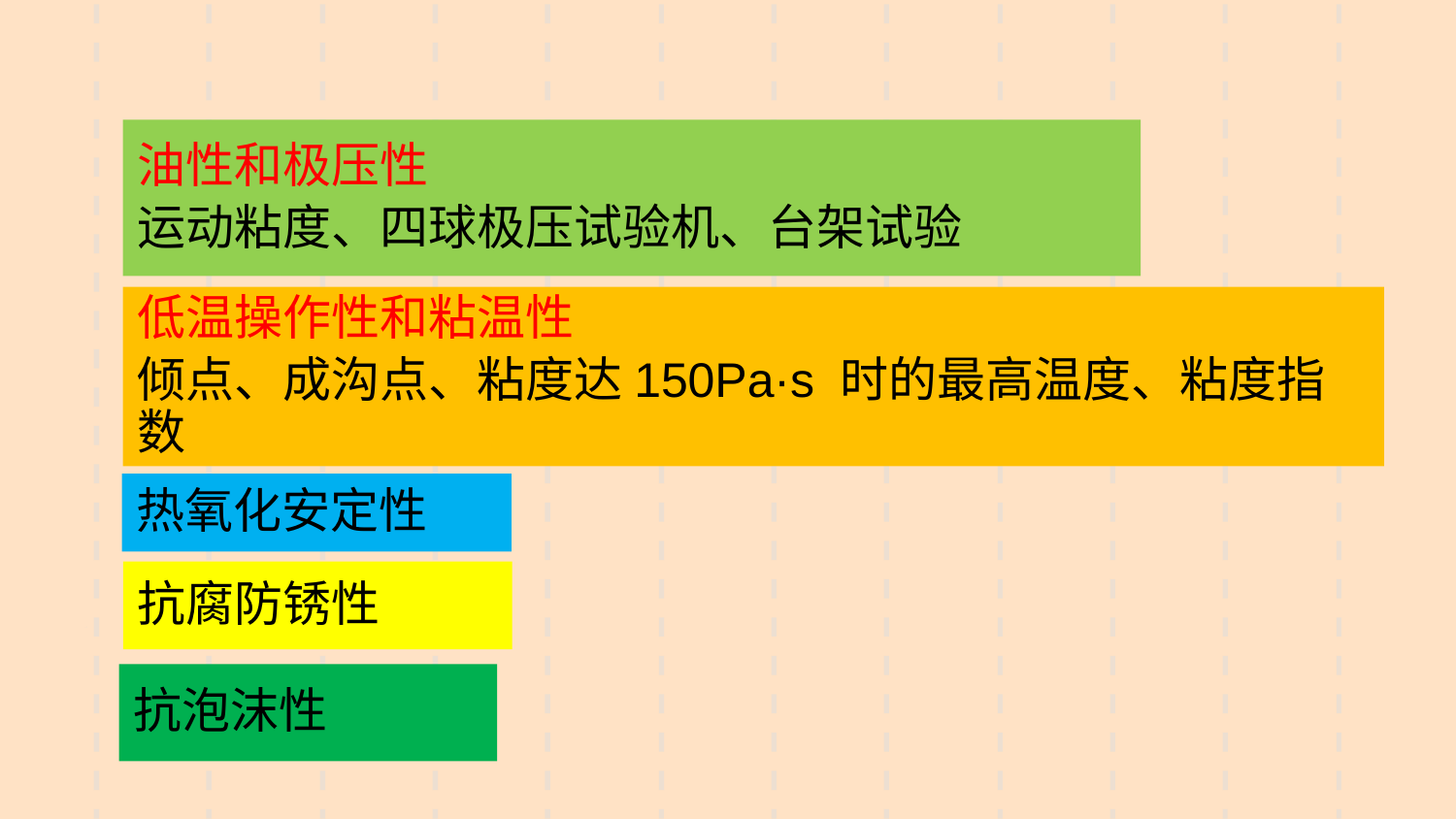

油性和极压性
运动粘度、四球极压试验机、台架试验
低温操作性和粘温性
倾点、成沟点、粘度达150Pa·s 时的最高温度、粘度指数
热氧化安定性
抗腐防锈性
抗泡沫性